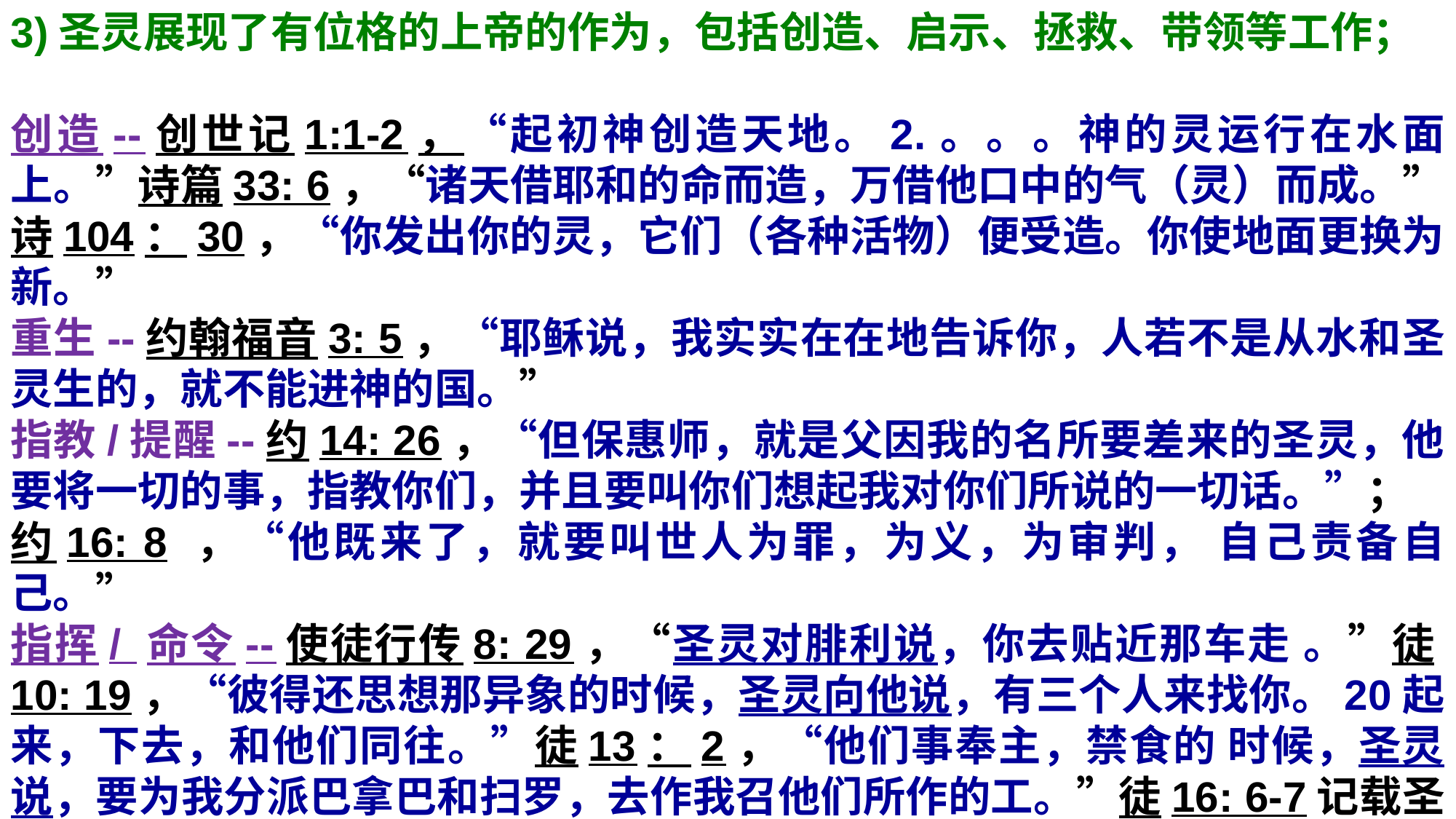

3)圣灵展现了有位格的上帝的作为，包括创造、启示、拯救、带领等工作；

创造--创世记1:1-2，“起初神创造天地。2.。。。神的灵运行在水面上。”诗篇33: 6，“诸天借耶和的命而造，万借他口中的气（灵）而成。” 诗104：30，“你发出你的灵，它们（各种活物）便受造。你使地面更换为新。”
重生--约翰福音3: 5，“耶稣说，我实实在在地告诉你，人若不是从水和圣灵生的，就不能进神的国。”
指教/提醒--约14: 26，“但保惠师，就是父因我的名所要差来的圣灵，他要将一切的事，指教你们，并且要叫你们想起我对你们所说的一切话。”；
约16: 8 ，“他既来了，就要叫世人为罪，为义，为审判， 自己责备自己。”
指挥/ 命令--使徒行传8: 29，“圣灵对腓利说，你去贴近那车走 。”徒10: 19，“彼得还思想那异象的时候，圣灵向他说，有三个人来找你。20起来，下去，和他们同往。”徒13：2，“他们事奉主，禁食的 时候，圣灵说，要为我分派巴拿巴和扫罗，去作我召他们所作的工。”徒16: 6-7记载圣灵在使徒宣教旅途上的“禁止”和“不许”；启示录2: 7、17、29；22：17的圣灵对教会“说话”；罗马书8: 26，讲到圣灵的帮助和祷告。展现了圣灵的位格。